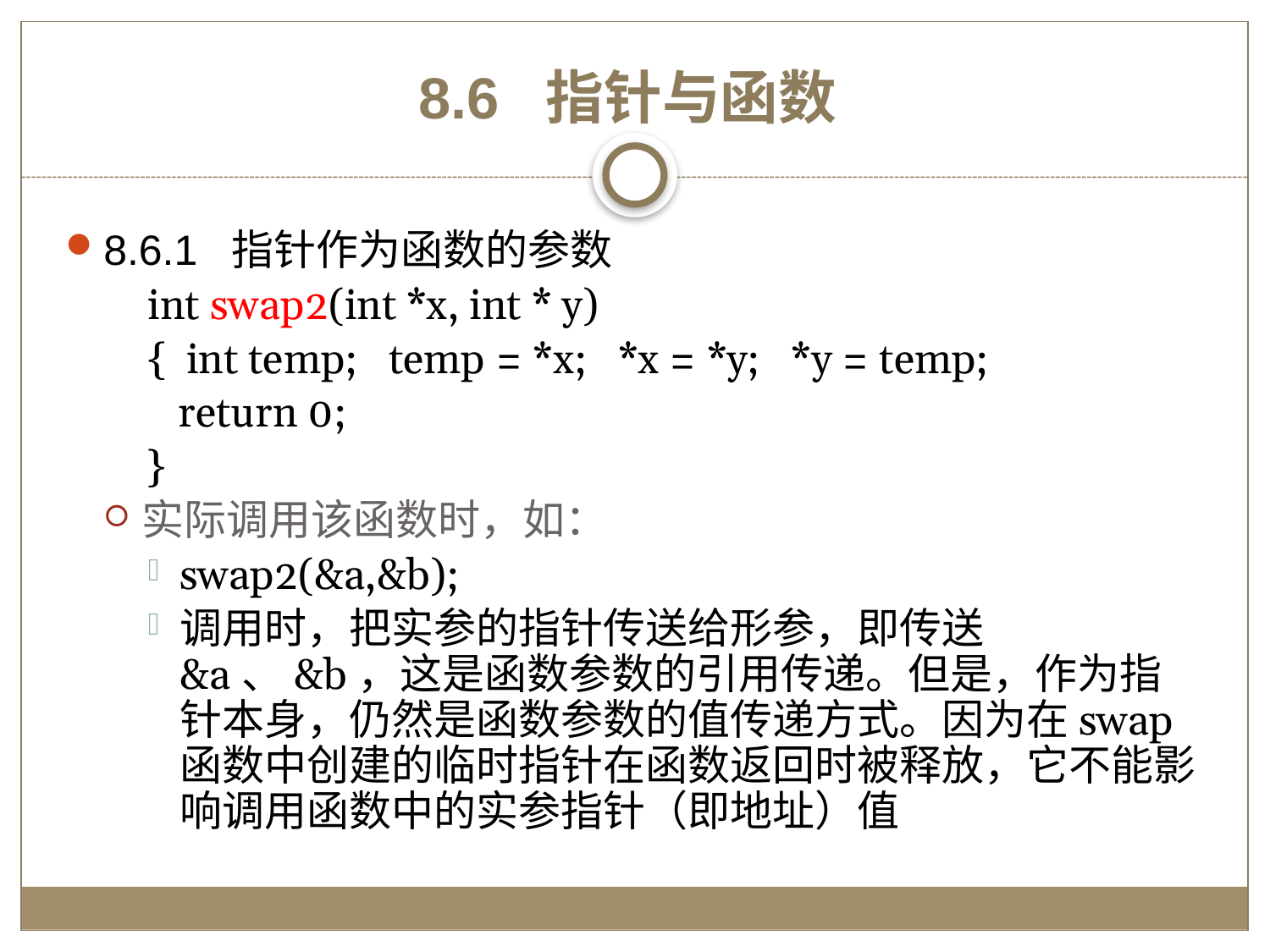

# 8.6  指针与函数
8.6.1  指针作为函数的参数
int swap2(int *x, int * y)
{  int temp;   temp = *x;   *x = *y;   *y = temp;
   return 0;
}
实际调用该函数时，如：
swap2(&a,&b);
调用时，把实参的指针传送给形参，即传送&a、&b，这是函数参数的引用传递。但是，作为指针本身，仍然是函数参数的值传递方式。因为在swap函数中创建的临时指针在函数返回时被释放，它不能影响调用函数中的实参指针（即地址）值